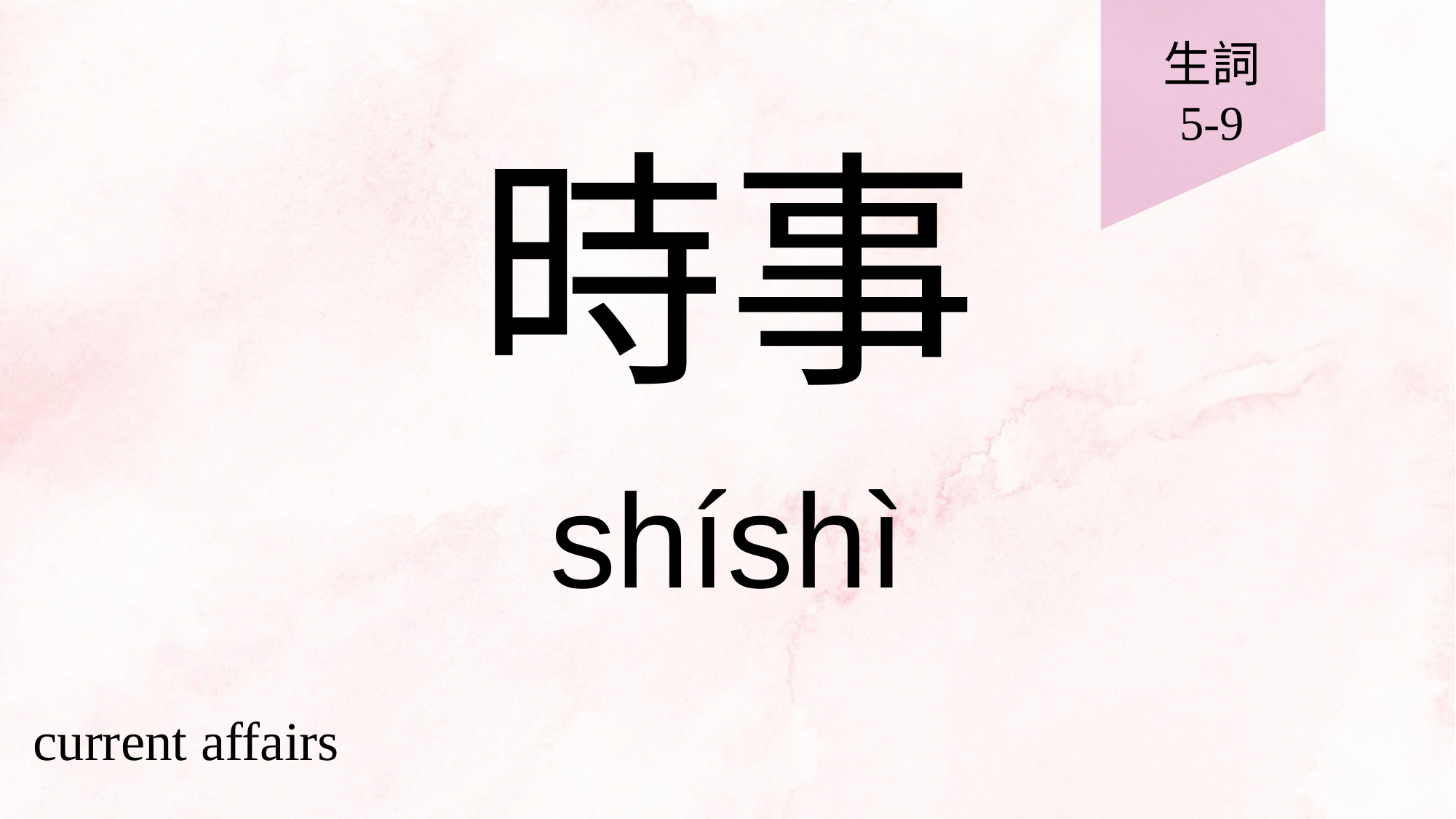

生詞
5-9
# 時事
shíshì
current affairs